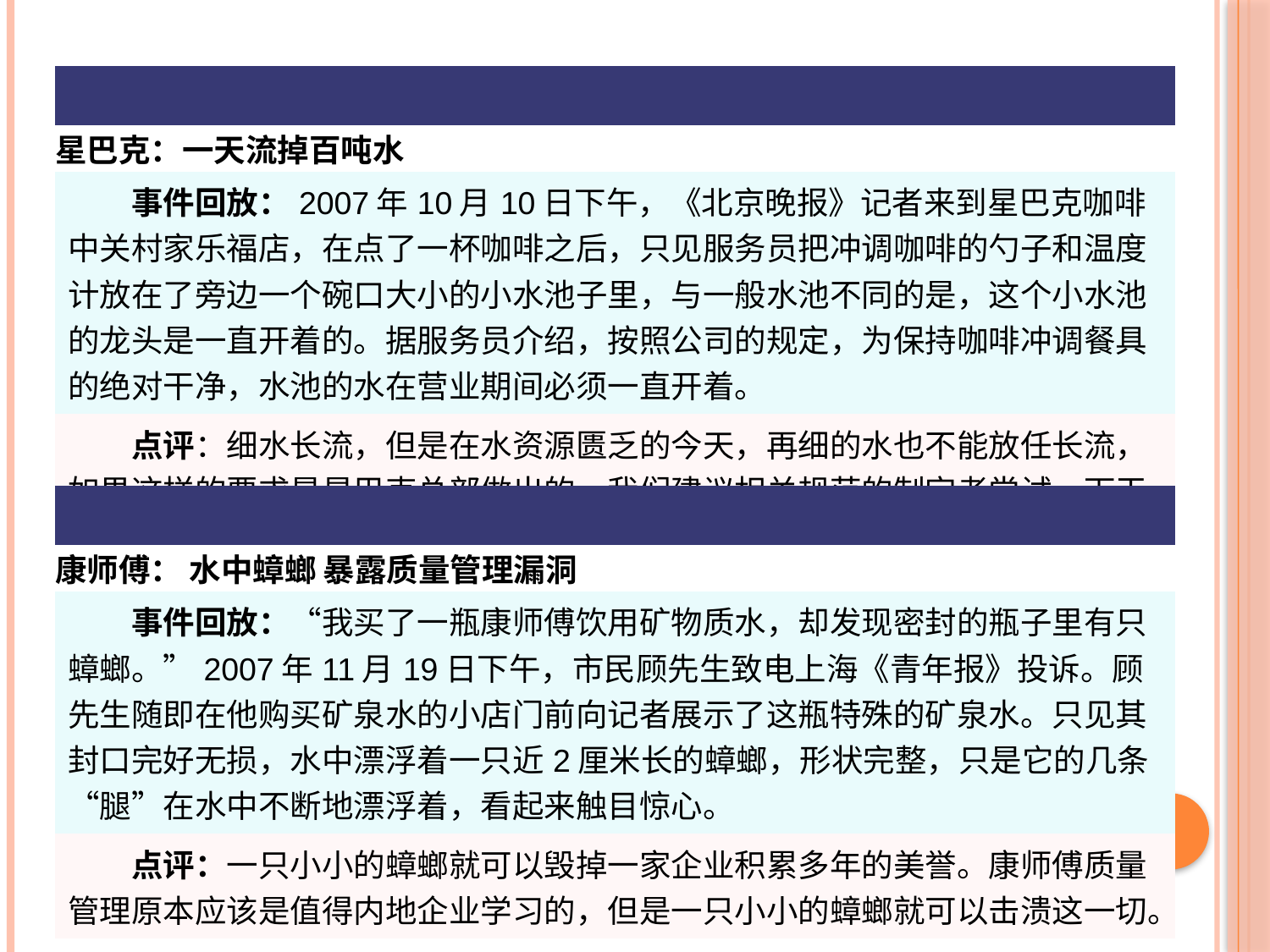

|  |
| --- |
| 星巴克：一天流掉百吨水 |
| 事件回放：2007年10月10日下午，《北京晚报》记者来到星巴克咖啡中关村家乐福店，在点了一杯咖啡之后，只见服务员把冲调咖啡的勺子和温度计放在了旁边一个碗口大小的小水池子里，与一般水池不同的是，这个小水池的龙头是一直开着的。据服务员介绍，按照公司的规定，为保持咖啡冲调餐具的绝对干净，水池的水在营业期间必须一直开着。 |
| 点评：细水长流，但是在水资源匮乏的今天，再细的水也不能放任长流，如果这样的要求是星巴克总部做出的，我们建议相关规范的制定者尝试一下干渴的滋味。 |
|  |
| --- |
| 康师傅： 水中蟑螂 暴露质量管理漏洞 |
| 事件回放：“我买了一瓶康师傅饮用矿物质水，却发现密封的瓶子里有只蟑螂。”2007年11月19日下午，市民顾先生致电上海《青年报》投诉。顾先生随即在他购买矿泉水的小店门前向记者展示了这瓶特殊的矿泉水。只见其封口完好无损，水中漂浮着一只近2厘米长的蟑螂，形状完整，只是它的几条“腿”在水中不断地漂浮着，看起来触目惊心。 |
| 点评：一只小小的蟑螂就可以毁掉一家企业积累多年的美誉。康师傅质量管理原本应该是值得内地企业学习的，但是一只小小的蟑螂就可以击溃这一切。 |